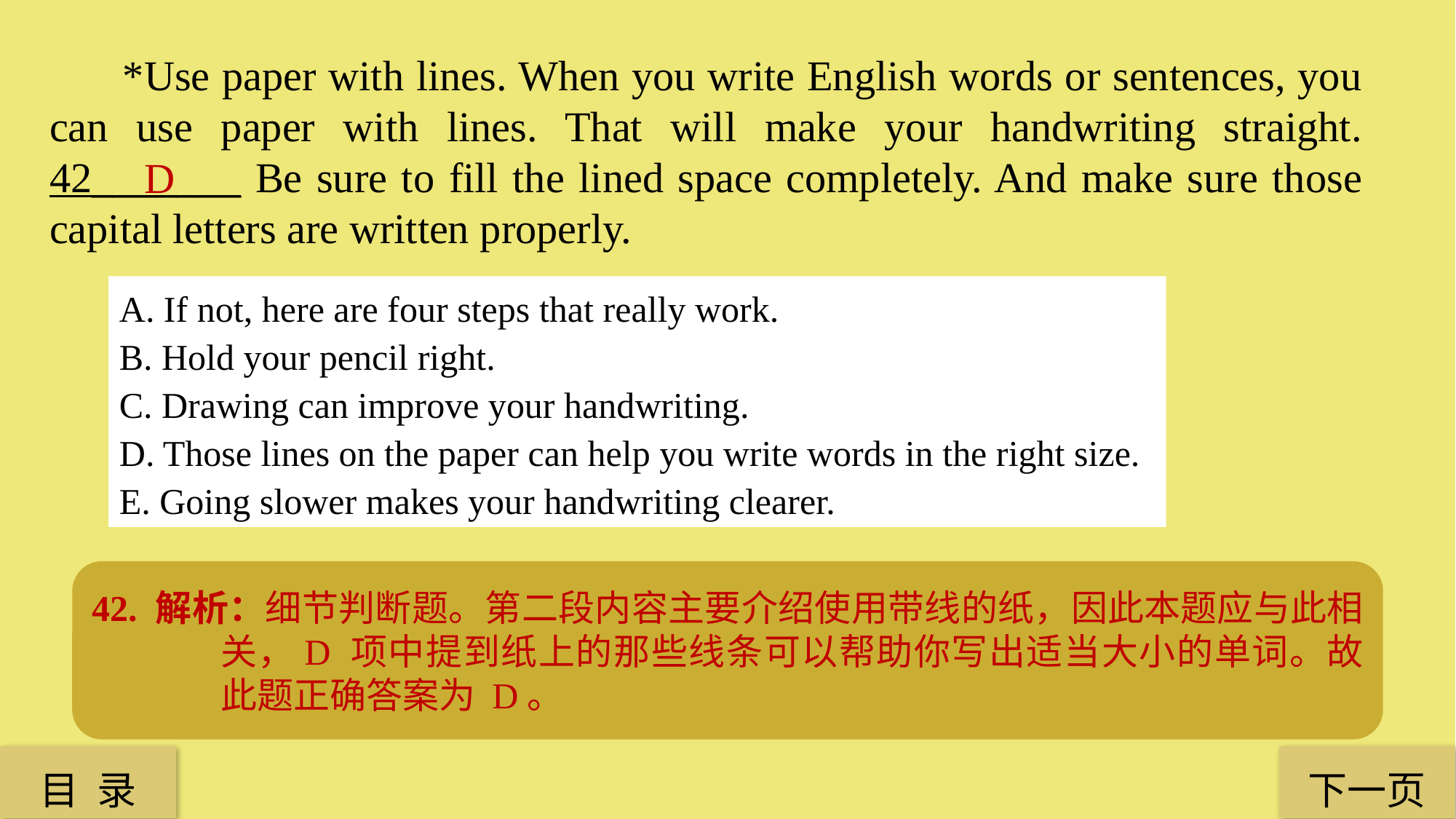

*Use paper with lines. When you write English words or sentences, you can use paper with lines. That will make your handwriting straight. 42_______ Be sure to fill the lined space completely. And make sure those capital letters are written properly.
D
A. If not, here are four steps that really work.
B. Hold your pencil right.
C. Drawing can improve your handwriting.
D. Those lines on the paper can help you write words in the right size.
E. Going slower makes your handwriting clearer.
42. 解析：细节判断题。第二段内容主要介绍使用带线的纸，因此本题应与此相关，D 项中提到纸上的那些线条可以帮助你写出适当大小的单词。故此题正确答案为 D。